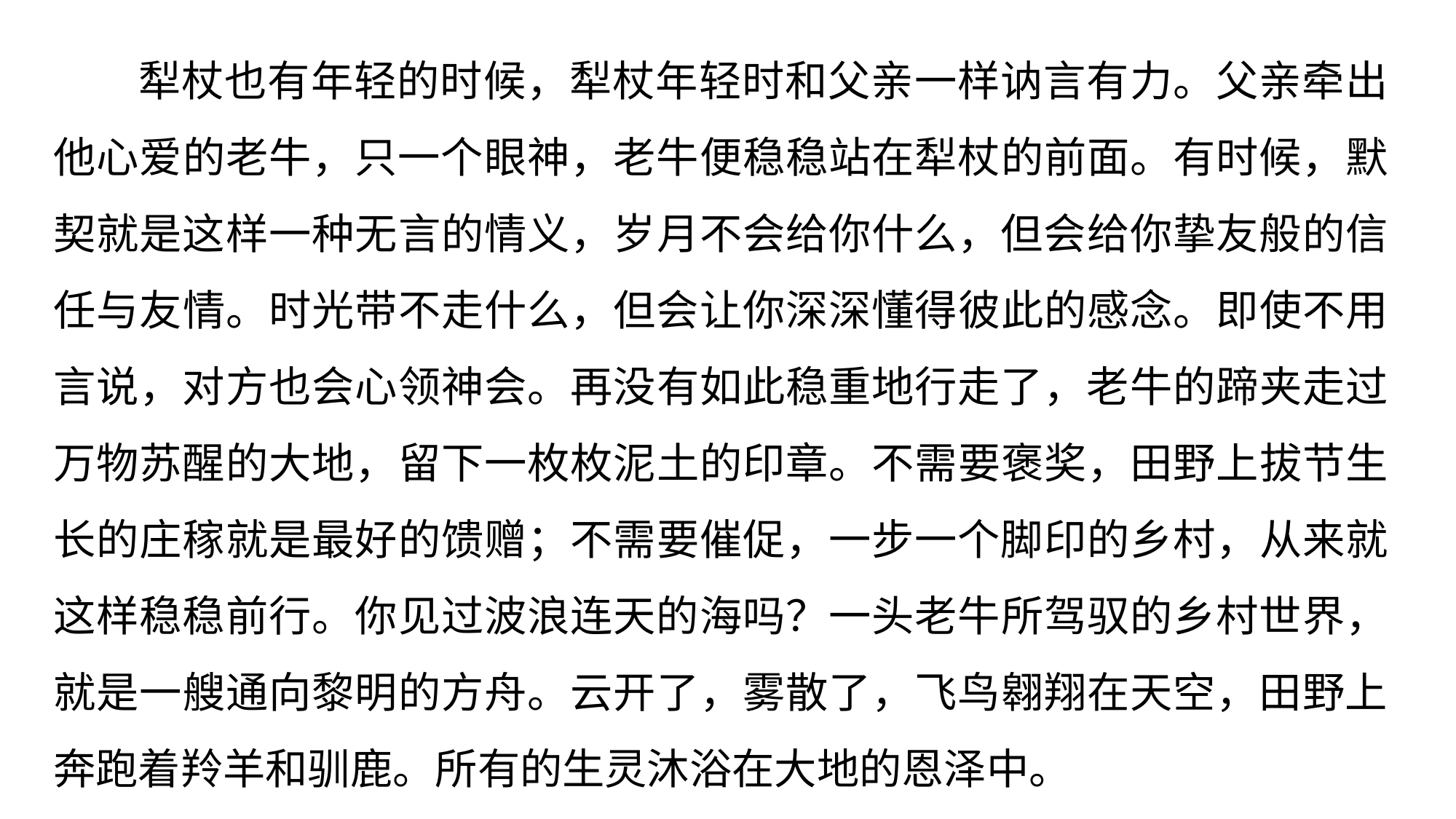

犁杖也有年轻的时候，犁杖年轻时和父亲一样讷言有力。父亲牵出他心爱的老牛，只一个眼神，老牛便稳稳站在犁杖的前面。有时候，默契就是这样一种无言的情义，岁月不会给你什么，但会给你挚友般的信任与友情。时光带不走什么，但会让你深深懂得彼此的感念。即使不用言说，对方也会心领神会。再没有如此稳重地行走了，老牛的蹄夹走过万物苏醒的大地，留下一枚枚泥土的印章。不需要褒奖，田野上拔节生长的庄稼就是最好的馈赠；不需要催促，一步一个脚印的乡村，从来就这样稳稳前行。你见过波浪连天的海吗？一头老牛所驾驭的乡村世界，就是一艘通向黎明的方舟。云开了，雾散了，飞鸟翱翔在天空，田野上奔跑着羚羊和驯鹿。所有的生灵沐浴在大地的恩泽中。